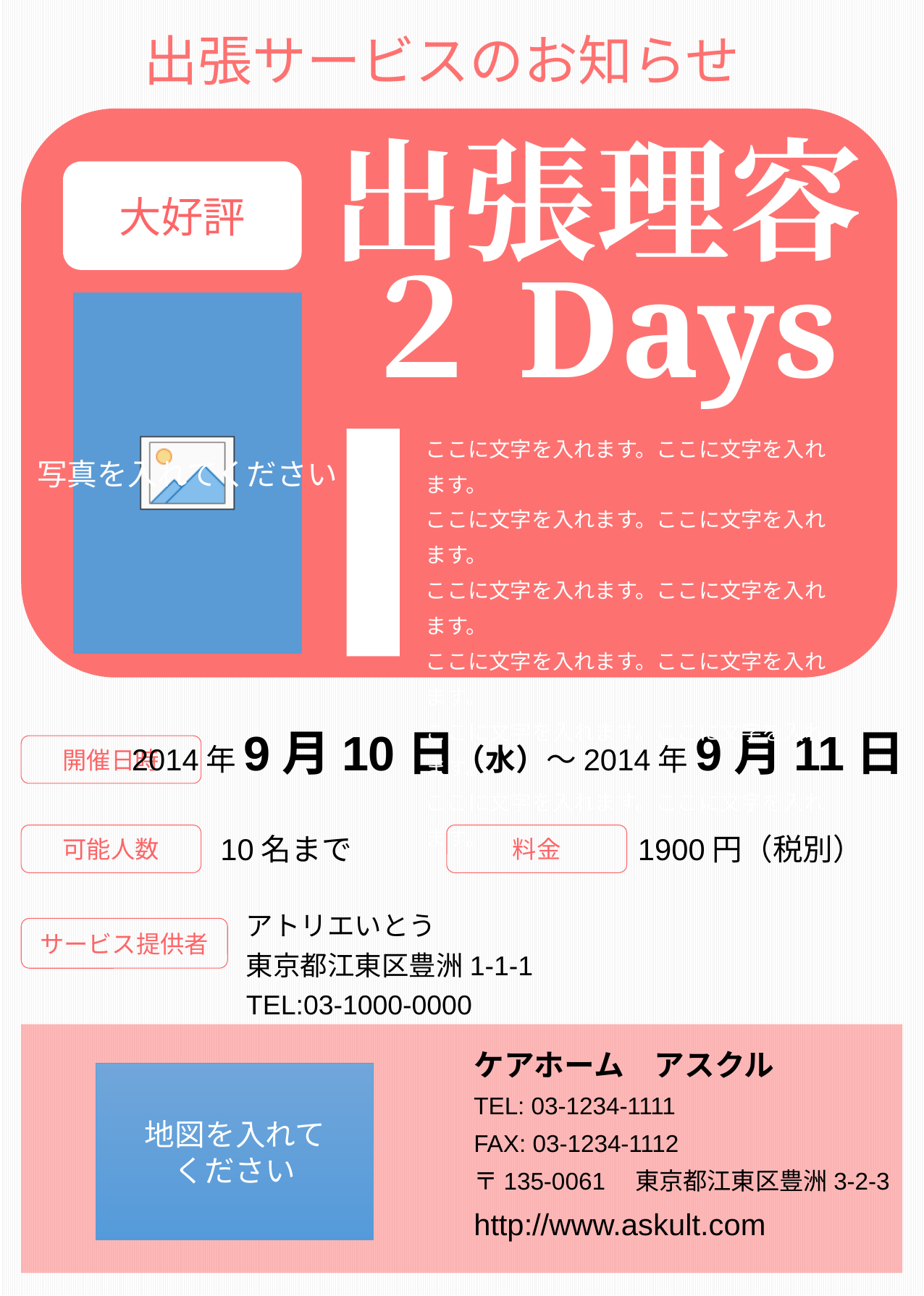

出張サービスのお知らせ

出張理容
２Days
大好評

ここに文字を入れます。ここに文字を入れます。
ここに文字を入れます。ここに文字を入れます。
ここに文字を入れます。ここに文字を入れます。
ここに文字を入れます。ここに文字を入れます。
ここに文字を入れます。ここに文字を入れます。
ここに文字を入れます。ここに文字を入れます。

2014年9月10日（水）〜2014年9月11日（木）
開催日時
可能人数
料金
10名まで
1900円（税別）
アトリエいとう
東京都江東区豊洲1-1-1
TEL:03-1000-0000
サービス提供者

ケアホーム　アスクル
TEL: 03-1234-1111
FAX: 03-1234-1112
〒135-0061　東京都江東区豊洲3-2-3
http://www.askult.com

地図を入れて
ください